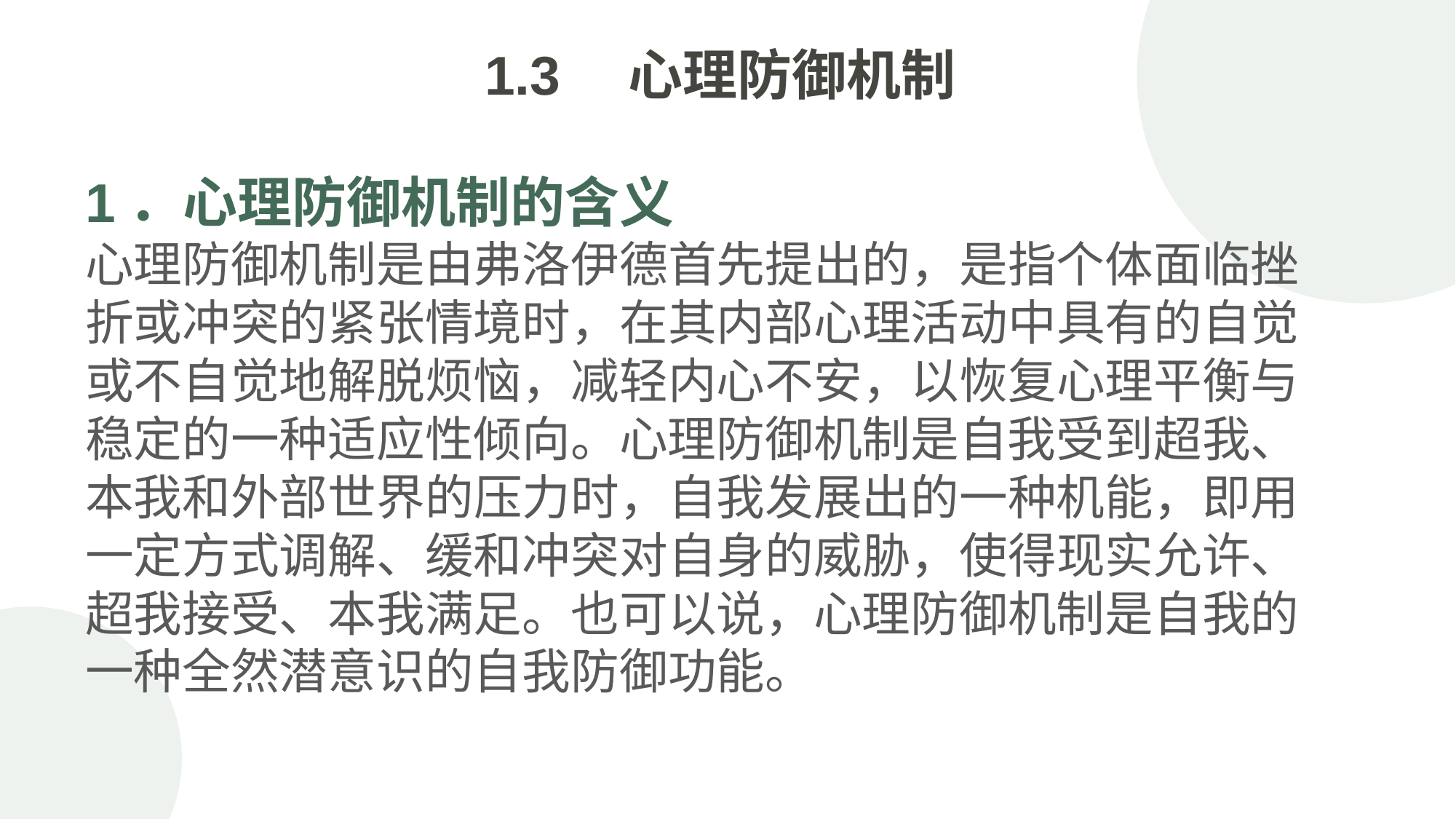

1.3　心理防御机制
1．心理防御机制的含义
心理防御机制是由弗洛伊德首先提出的，是指个体面临挫折或冲突的紧张情境时，在其内部心理活动中具有的自觉或不自觉地解脱烦恼，减轻内心不安，以恢复心理平衡与稳定的一种适应性倾向。心理防御机制是自我受到超我、本我和外部世界的压力时，自我发展出的一种机能，即用一定方式调解、缓和冲突对自身的威胁，使得现实允许、超我接受、本我满足。也可以说，心理防御机制是自我的一种全然潜意识的自我防御功能。